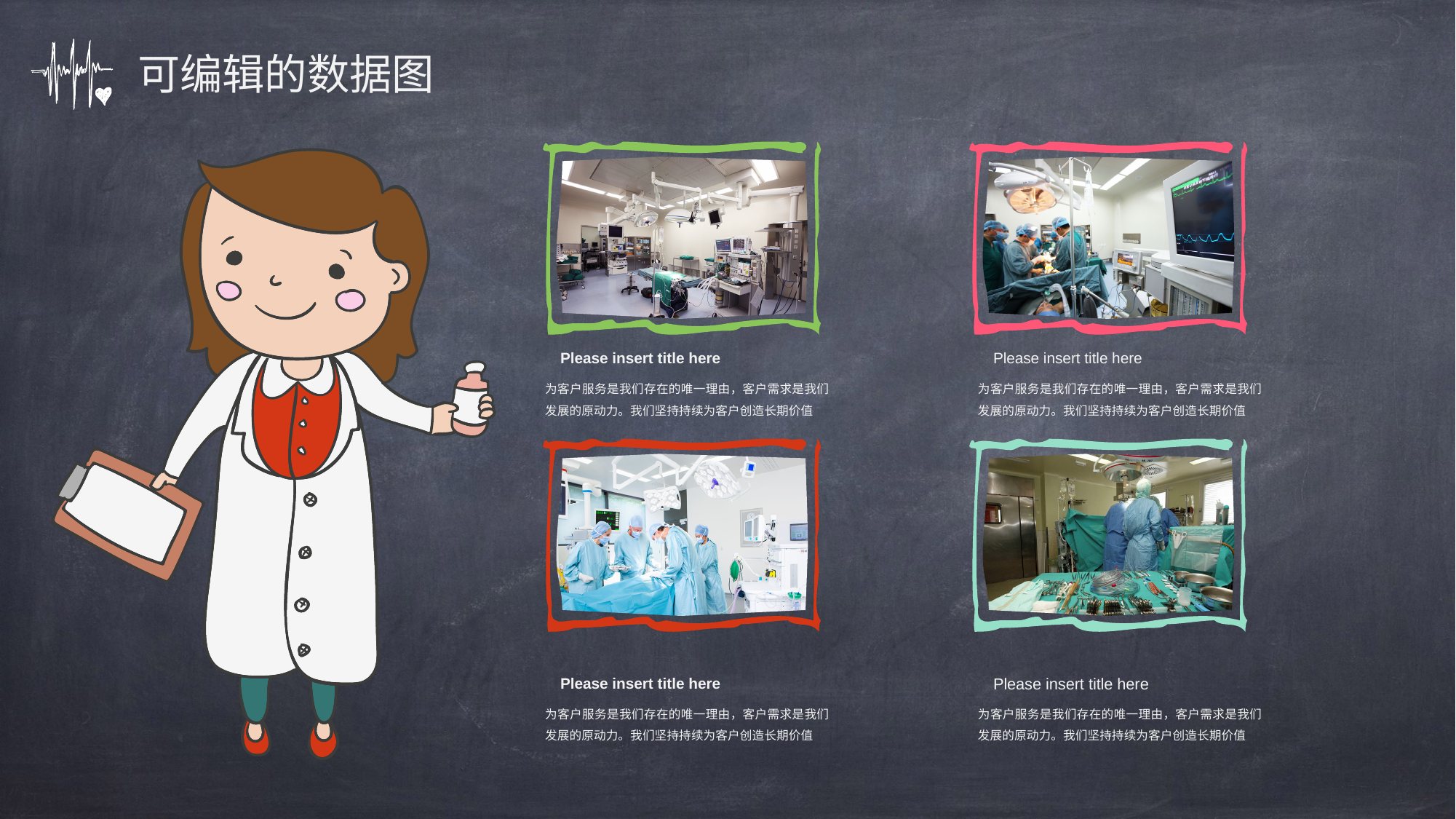

可编辑的数据图

Please insert title here
为客户服务是我们存在的唯一理由，客户需求是我们发展的原动力。我们坚持持续为客户创造长期价值
Please insert title here
为客户服务是我们存在的唯一理由，客户需求是我们发展的原动力。我们坚持持续为客户创造长期价值

Please insert title here
为客户服务是我们存在的唯一理由，客户需求是我们发展的原动力。我们坚持持续为客户创造长期价值
Please insert title here
为客户服务是我们存在的唯一理由，客户需求是我们发展的原动力。我们坚持持续为客户创造长期价值